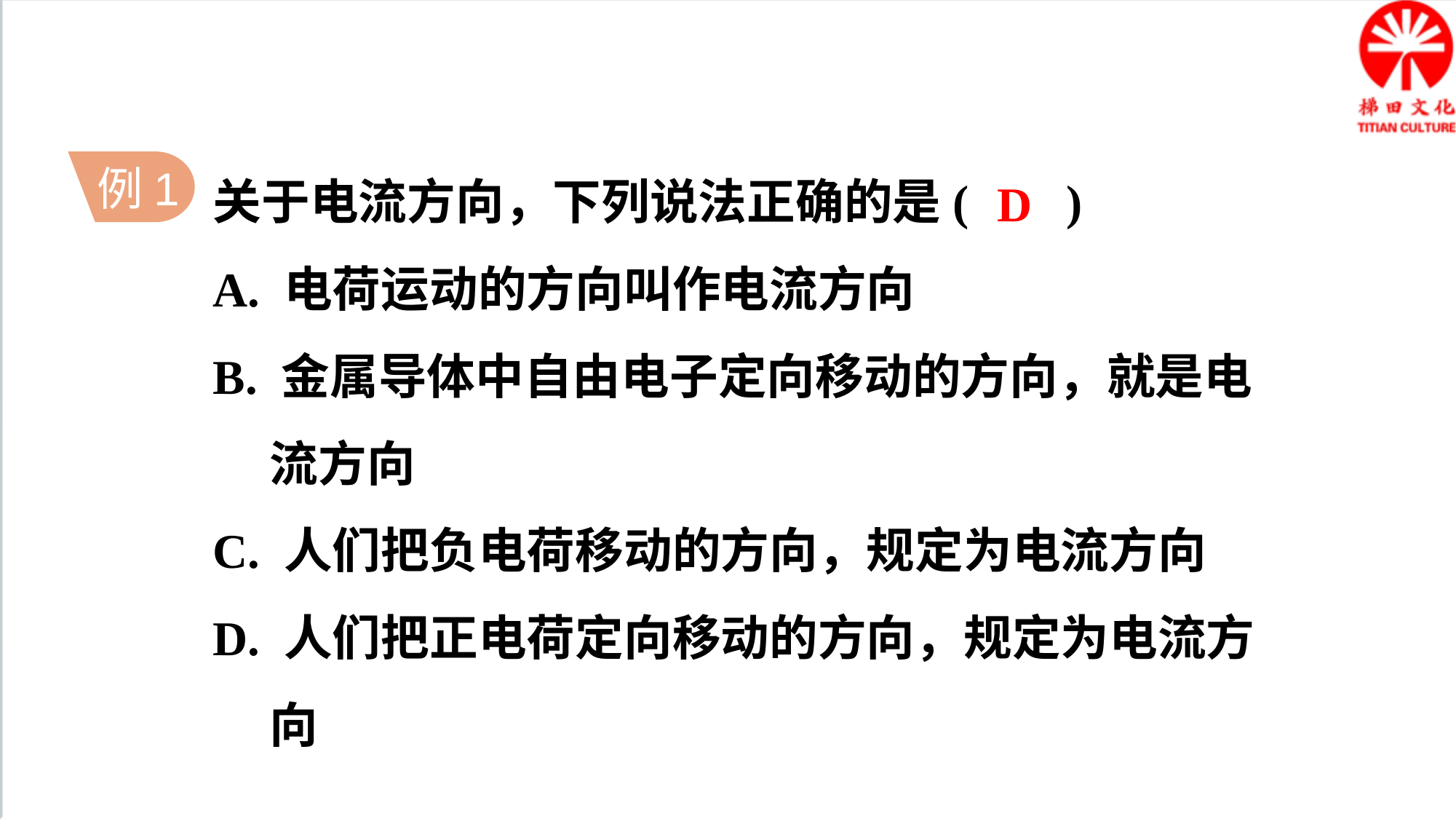

关于电流方向，下列说法正确的是(        )
A. 电荷运动的方向叫作电流方向
B. 金属导体中自由电子定向移动的方向，就是电流方向
C. 人们把负电荷移动的方向，规定为电流方向
D. 人们把正电荷定向移动的方向，规定为电流方向
D
例1